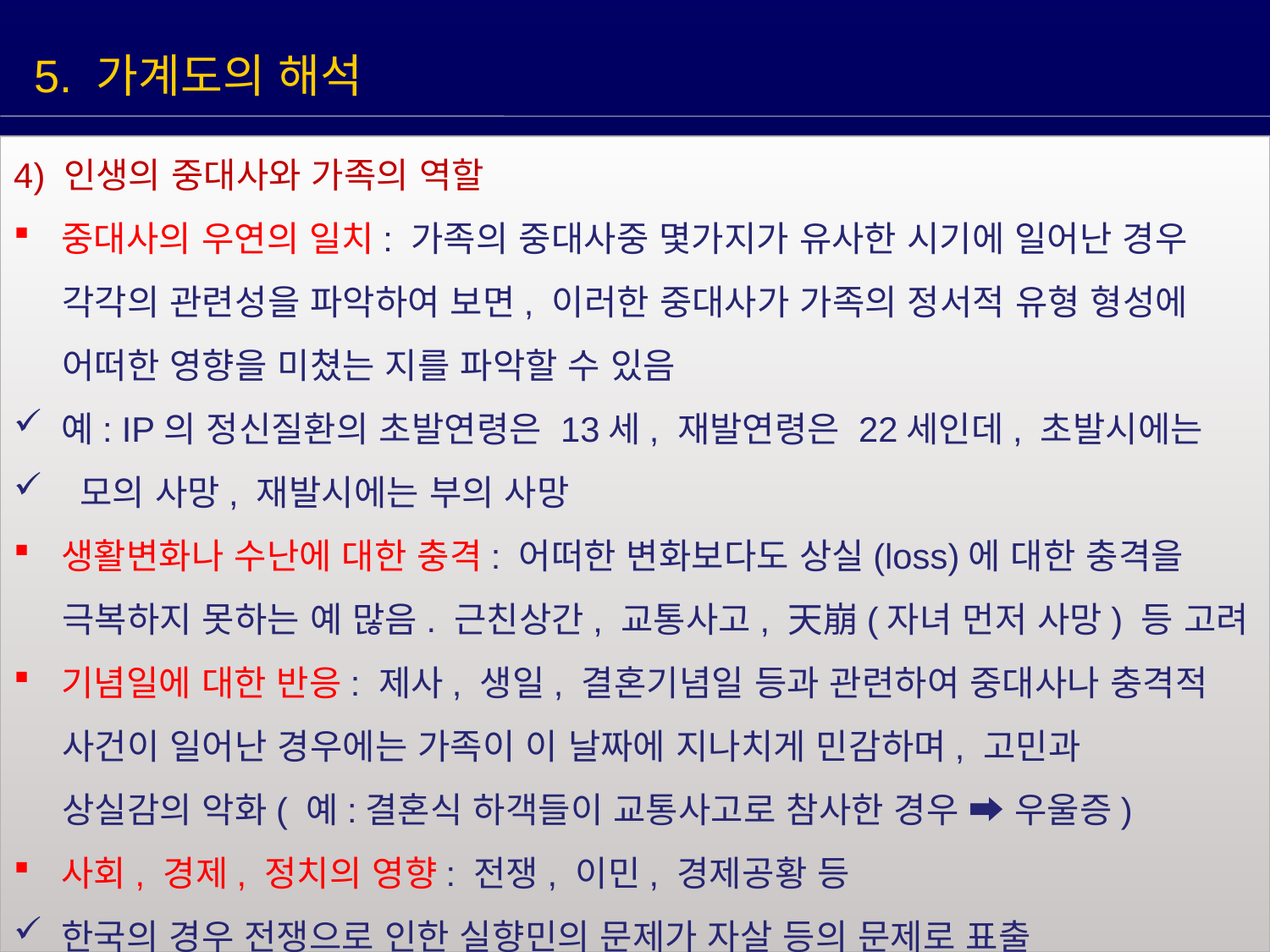

5. 가계도의 해석

4) 인생의 중대사와 가족의 역할
중대사의 우연의 일치: 가족의 중대사중 몇가지가 유사한 시기에 일어난 경우
    각각의 관련성을 파악하여 보면, 이러한 중대사가 가족의 정서적 유형 형성에
    어떠한 영향을 미쳤는 지를 파악할 수 있음
예: IP의 정신질환의 초발연령은 13세, 재발연령은 22세인데, 초발시에는
 모의 사망, 재발시에는 부의 사망
생활변화나 수난에 대한 충격: 어떠한 변화보다도 상실(loss)에 대한 충격을
    극복하지 못하는 예 많음. 근친상간, 교통사고, 天崩(자녀 먼저 사망) 등 고려
기념일에 대한 반응: 제사, 생일, 결혼기념일 등과 관련하여 중대사나 충격적
    사건이 일어난 경우에는 가족이 이 날짜에 지나치게 민감하며, 고민과
    상실감의 악화( 예:결혼식 하객들이 교통사고로 참사한 경우 ➡ 우울증)
사회, 경제, 정치의 영향: 전쟁, 이민, 경제공황 등
한국의 경우 전쟁으로 인한 실향민의 문제가 자살 등의 문제로 표출